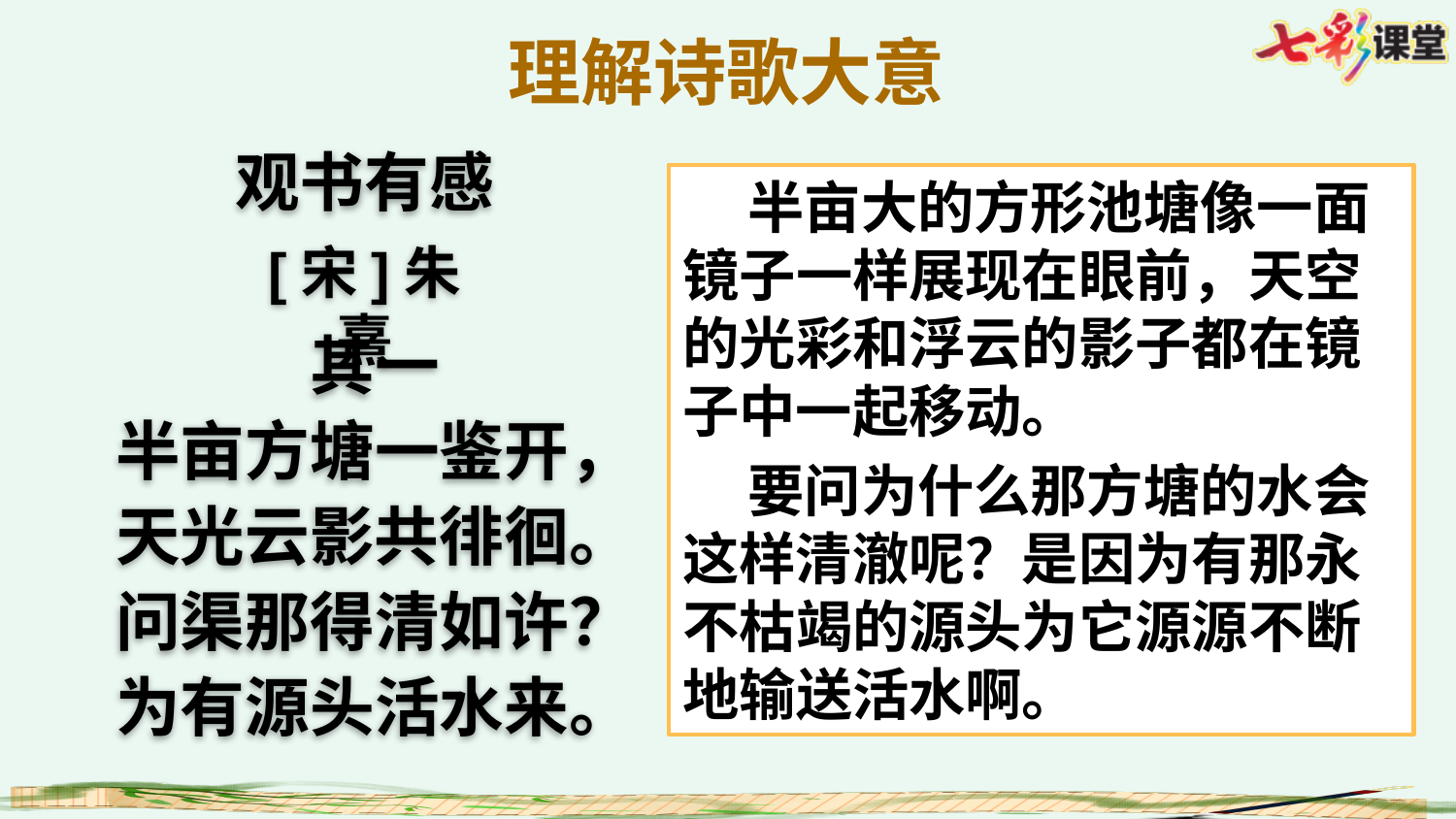

理解诗歌大意
观书有感
    半亩大的方形池塘像一面镜子一样展现在眼前，天空的光彩和浮云的影子都在镜子中一起移动。
    要问为什么那方塘的水会这样清澈呢？是因为有那永不枯竭的源头为它源源不断地输送活水啊。
[宋]朱熹
其一
半亩方塘一鉴开，
天光云影共徘徊。
问渠那得清如许？
为有源头活水来。